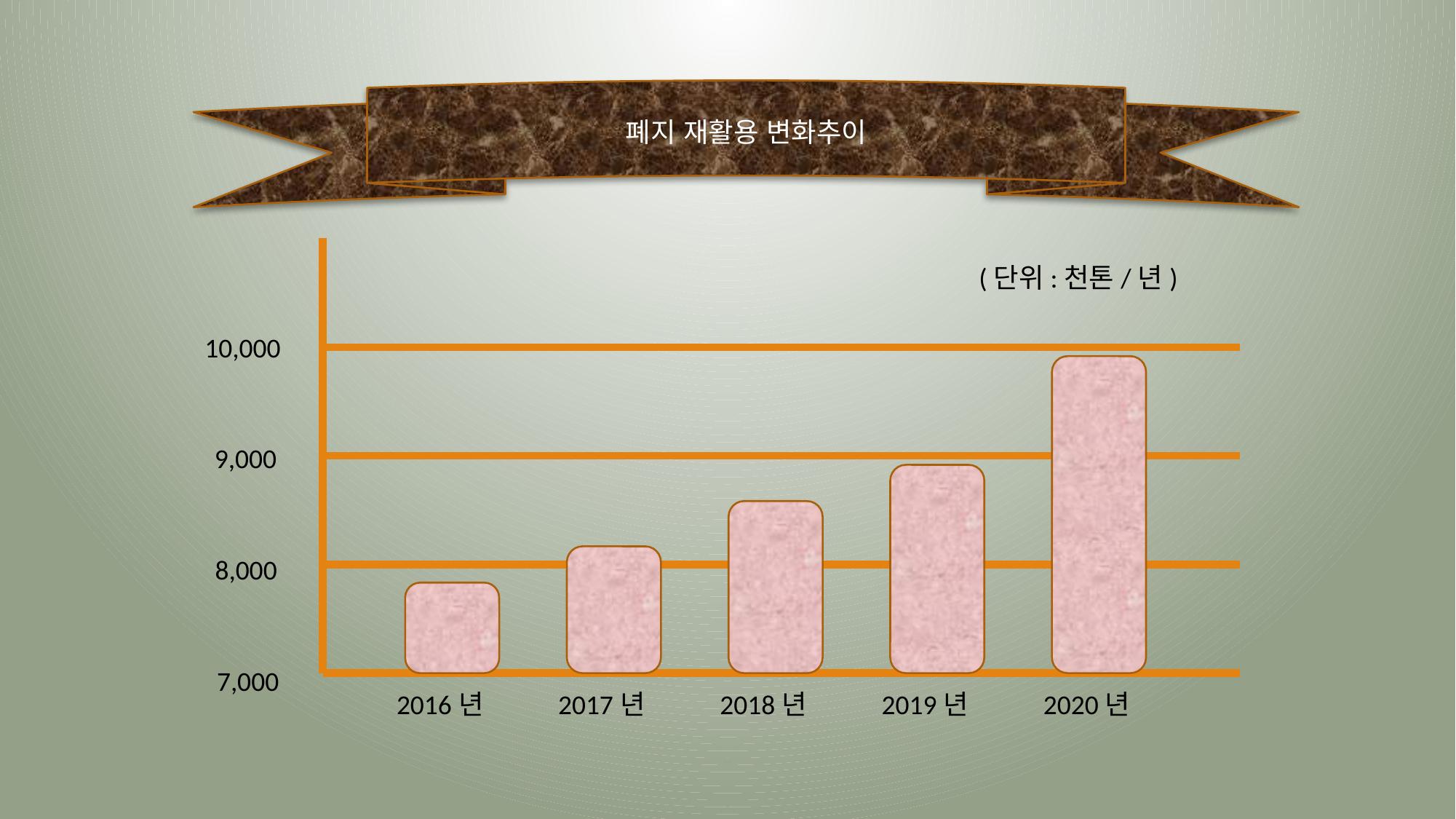

폐지 재활용 변화추이
(단위:천톤/년)
10,000

9,000

8,000

7,000
2016년
2017년
2018년
2019년
2020년
4